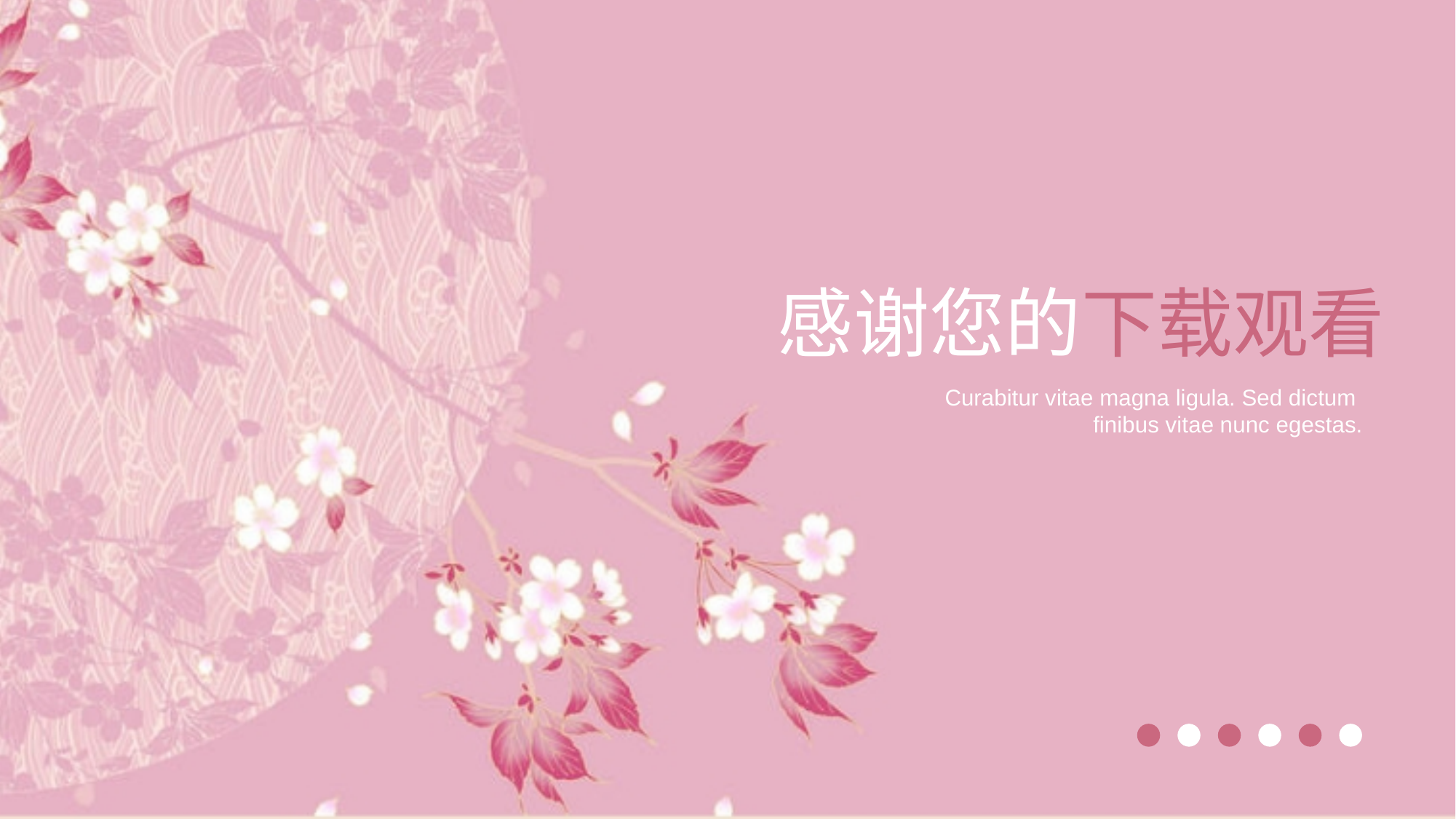

感谢您的下载观看
Curabitur vitae magna ligula. Sed dictum
finibus vitae nunc egestas.